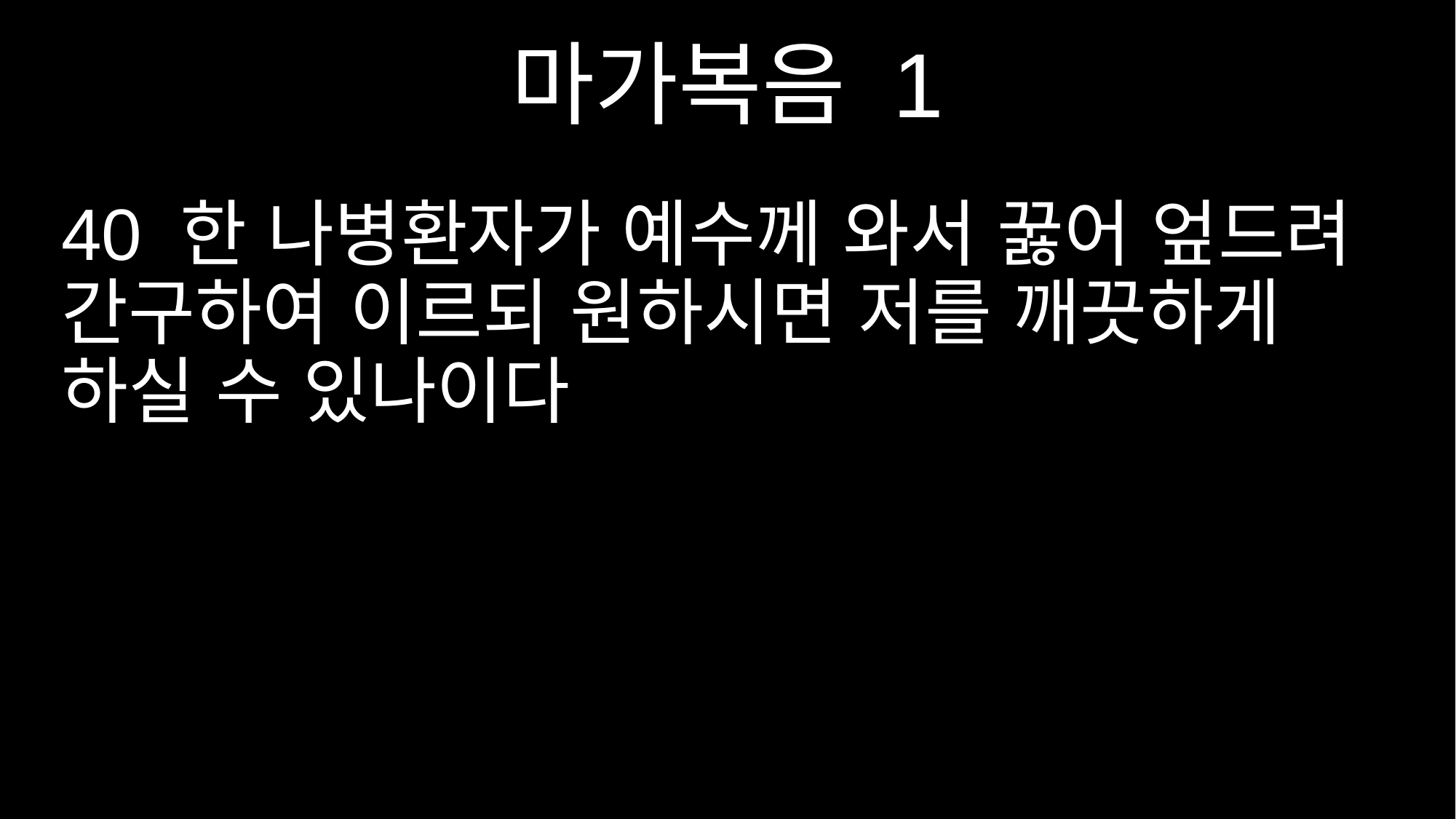

마가복음 1
40 한 나병환자가 예수께 와서 꿇어 엎드려 간구하여 이르되 원하시면 저를 깨끗하게 하실 수 있나이다